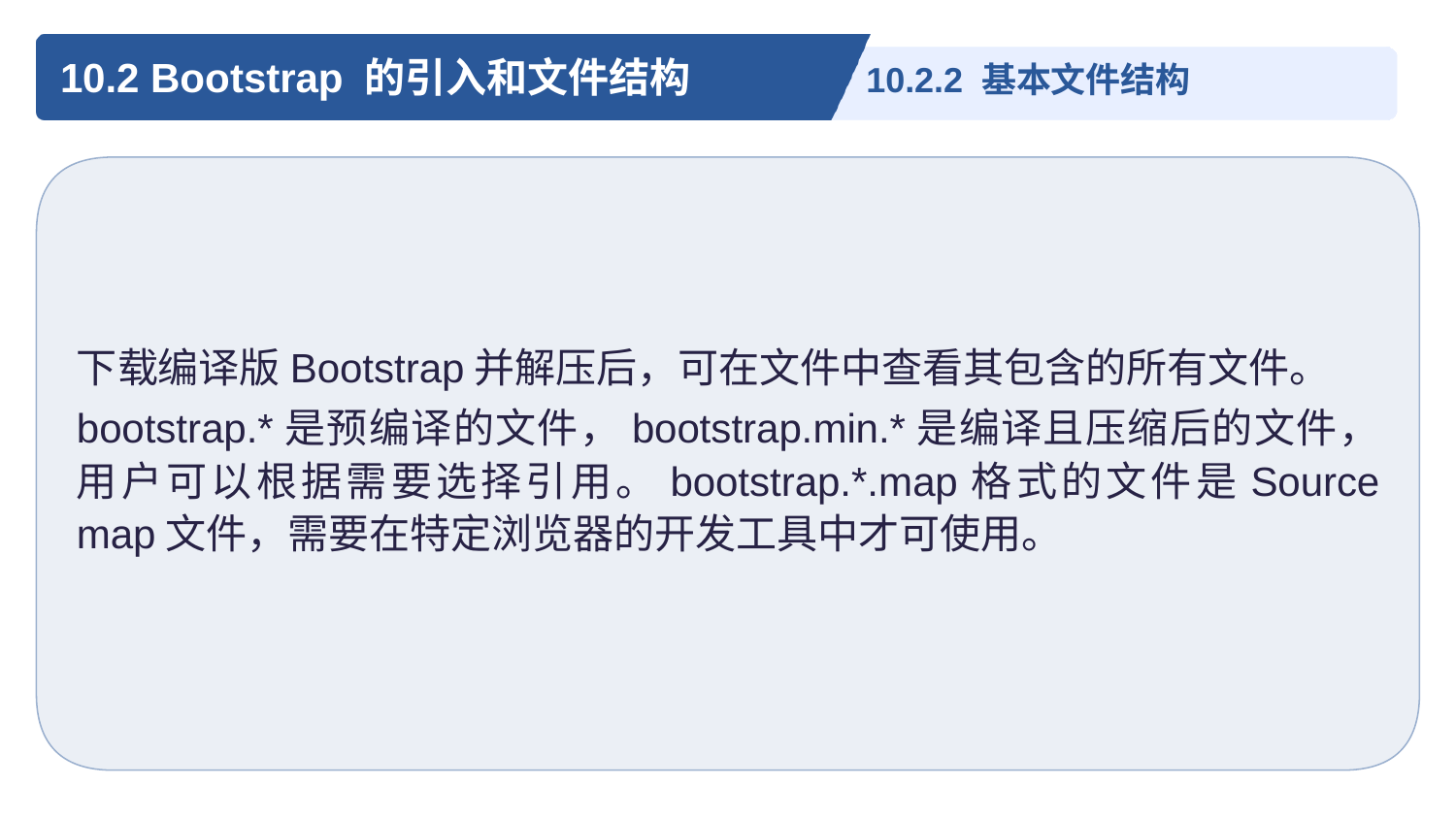

10.2 Bootstrap 的引入和文件结构
10.2.2 基本文件结构

下载编译版Bootstrap并解压后，可在文件中查看其包含的所有文件。
bootstrap.*是预编译的文件，bootstrap.min.*是编译且压缩后的文件，用户可以根据需要选择引用。bootstrap.*.map格式的文件是Source map文件，需要在特定浏览器的开发工具中才可使用。